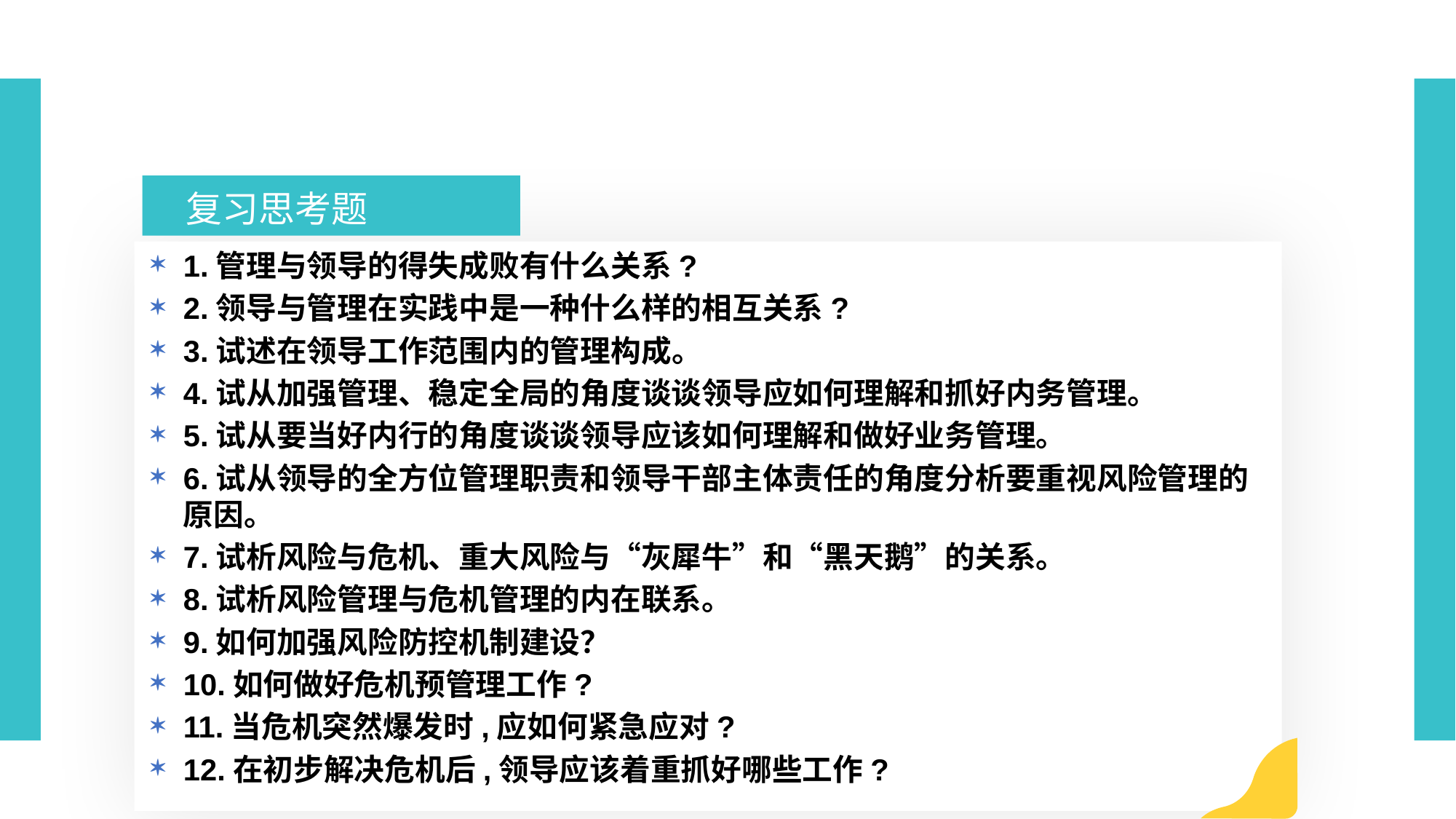

复习思考题

1.管理与领导的得失成败有什么关系?
2.领导与管理在实践中是一种什么样的相互关系?
3.试述在领导工作范围内的管理构成。
4.试从加强管理、稳定全局的角度谈谈领导应如何理解和抓好内务管理。
5.试从要当好内行的角度谈谈领导应该如何理解和做好业务管理。
6.试从领导的全方位管理职责和领导干部主体责任的角度分析要重视风险管理的原因。
7.试析风险与危机、重大风险与“灰犀牛”和“黑天鹅”的关系。
8.试析风险管理与危机管理的内在联系。
9.如何加强风险防控机制建设？
10.如何做好危机预管理工作?
11.当危机突然爆发时,应如何紧急应对?
12.在初步解决危机后,领导应该着重抓好哪些工作?